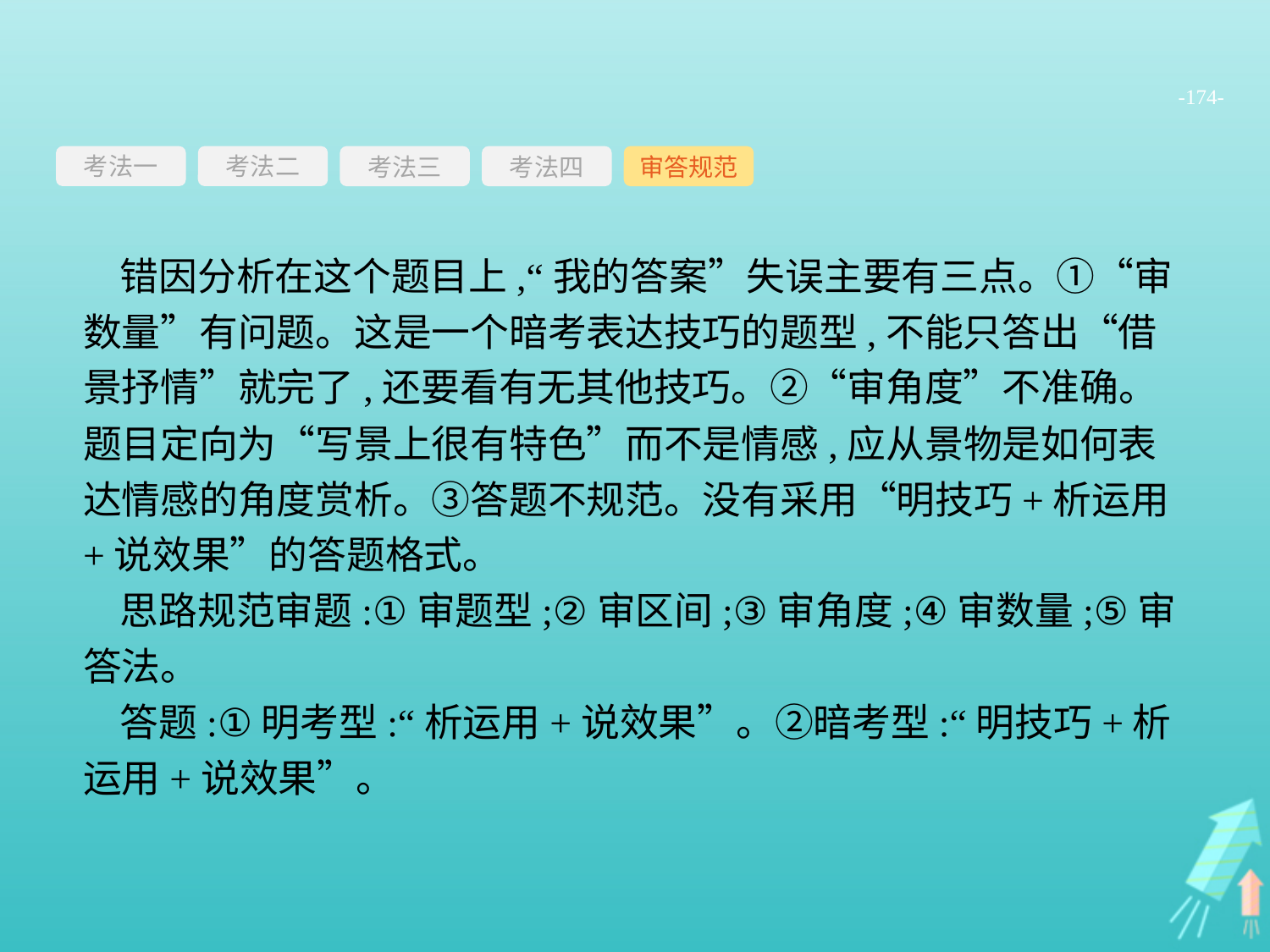

-174-
考法一
考法三
考法四
审答规范
考法二
错因分析在这个题目上,“我的答案”失误主要有三点。①“审数量”有问题。这是一个暗考表达技巧的题型,不能只答出“借景抒情”就完了,还要看有无其他技巧。②“审角度”不准确。题目定向为“写景上很有特色”而不是情感,应从景物是如何表达情感的角度赏析。③答题不规范。没有采用“明技巧+析运用+说效果”的答题格式。
思路规范审题:①审题型;②审区间;③审角度;④审数量;⑤审答法。
答题:①明考型:“析运用+说效果”。②暗考型:“明技巧+析运用+说效果”。